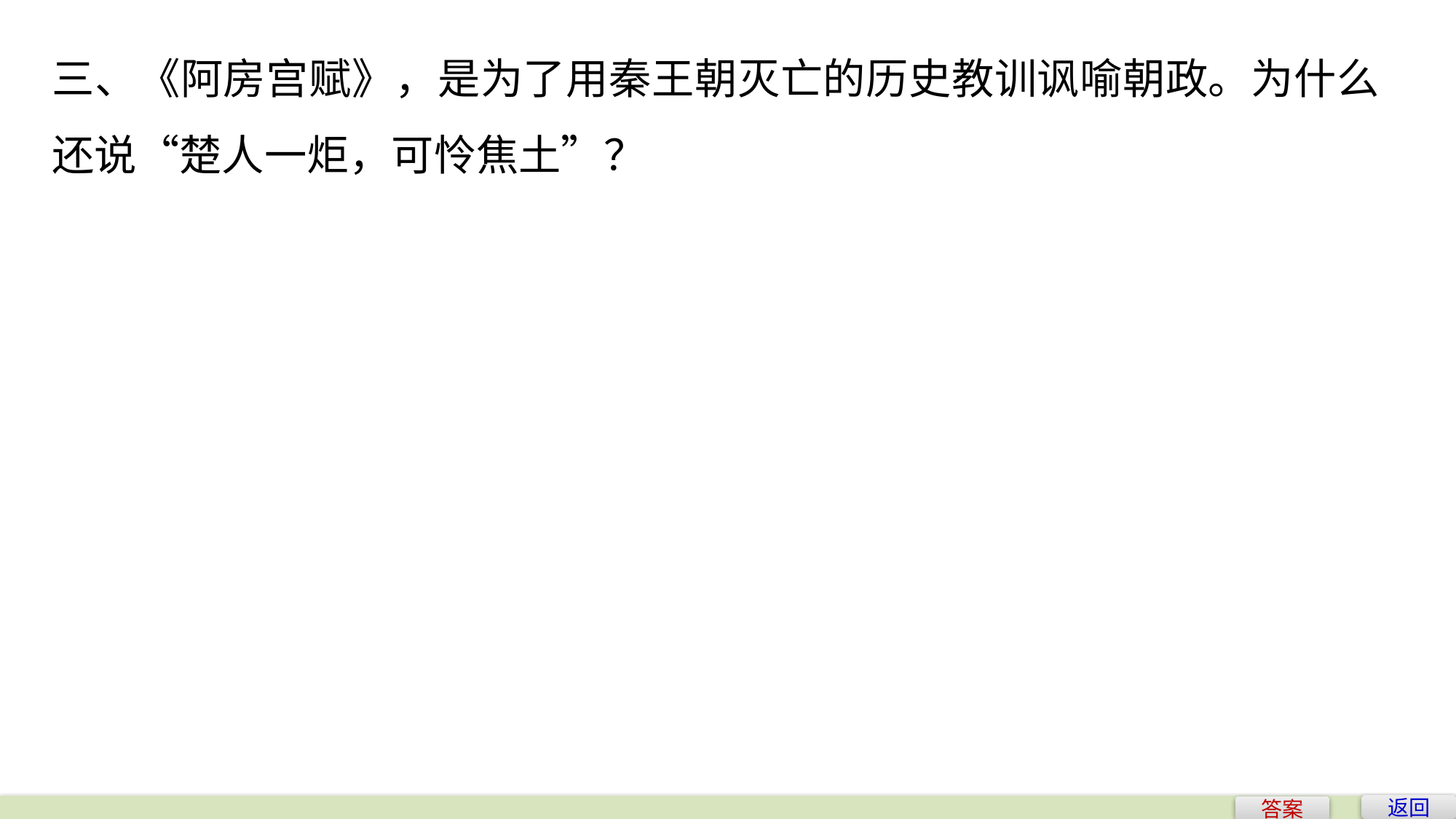

三、《阿房宫赋》，是为了用秦王朝灭亡的历史教训讽喻朝政。为什么还说“楚人一炬，可怜焦土”？
返回

答案